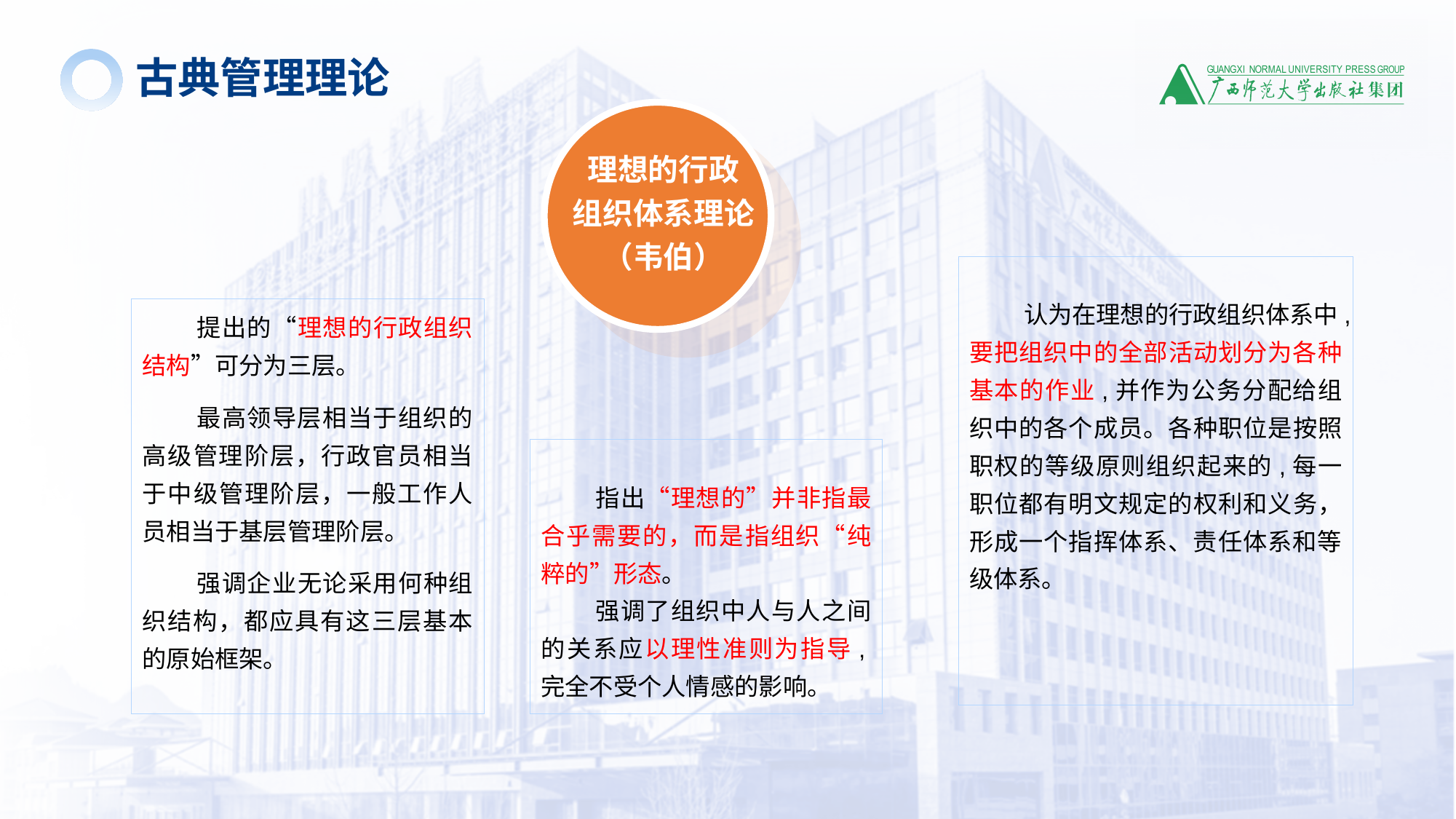

古典管理理论

理想的行政
组织体系理论
（韦伯）

认为在理想的行政组织体系中,要把组织中的全部活动划分为各种基本的作业,并作为公务分配给组织中的各个成员。各种职位是按照职权的等级原则组织起来的,每一职位都有明文规定的权利和义务，形成一个指挥体系、责任体系和等级体系。
提出的“理想的行政组织结构”可分为三层。

最高领导层相当于组织的高级管理阶层，行政官员相当于中级管理阶层，一般工作人员相当于基层管理阶层。

强调企业无论采用何种组织结构，都应具有这三层基本的原始框架。

指出“理想的”并非指最合乎需要的，而是指组织“纯粹的”形态。
强调了组织中人与人之间的关系应以理性准则为指导,完全不受个人情感的影响。